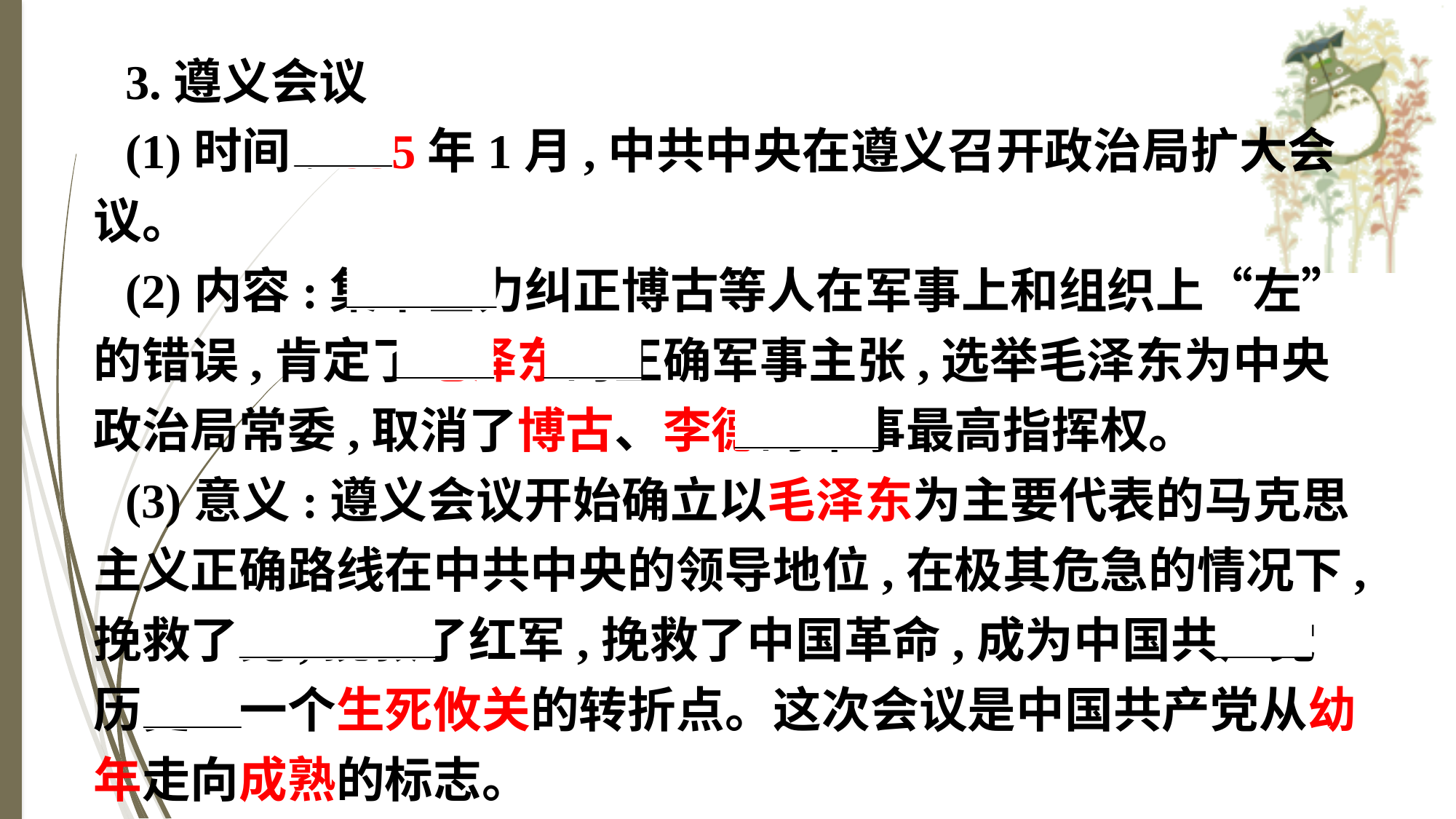

3.遵义会议
(1)时间:1935年1月,中共中央在遵义召开政治局扩大会议。
(2)内容:集中全力纠正博古等人在军事上和组织上“左”的错误,肯定了毛泽东的正确军事主张,选举毛泽东为中央政治局常委,取消了博古、李德的军事最高指挥权。
(3)意义:遵义会议开始确立以毛泽东为主要代表的马克思主义正确路线在中共中央的领导地位,在极其危急的情况下,挽救了党,挽救了红军,挽救了中国革命,成为中国共产党历史上一个生死攸关的转折点。这次会议是中国共产党从幼年走向成熟的标志。